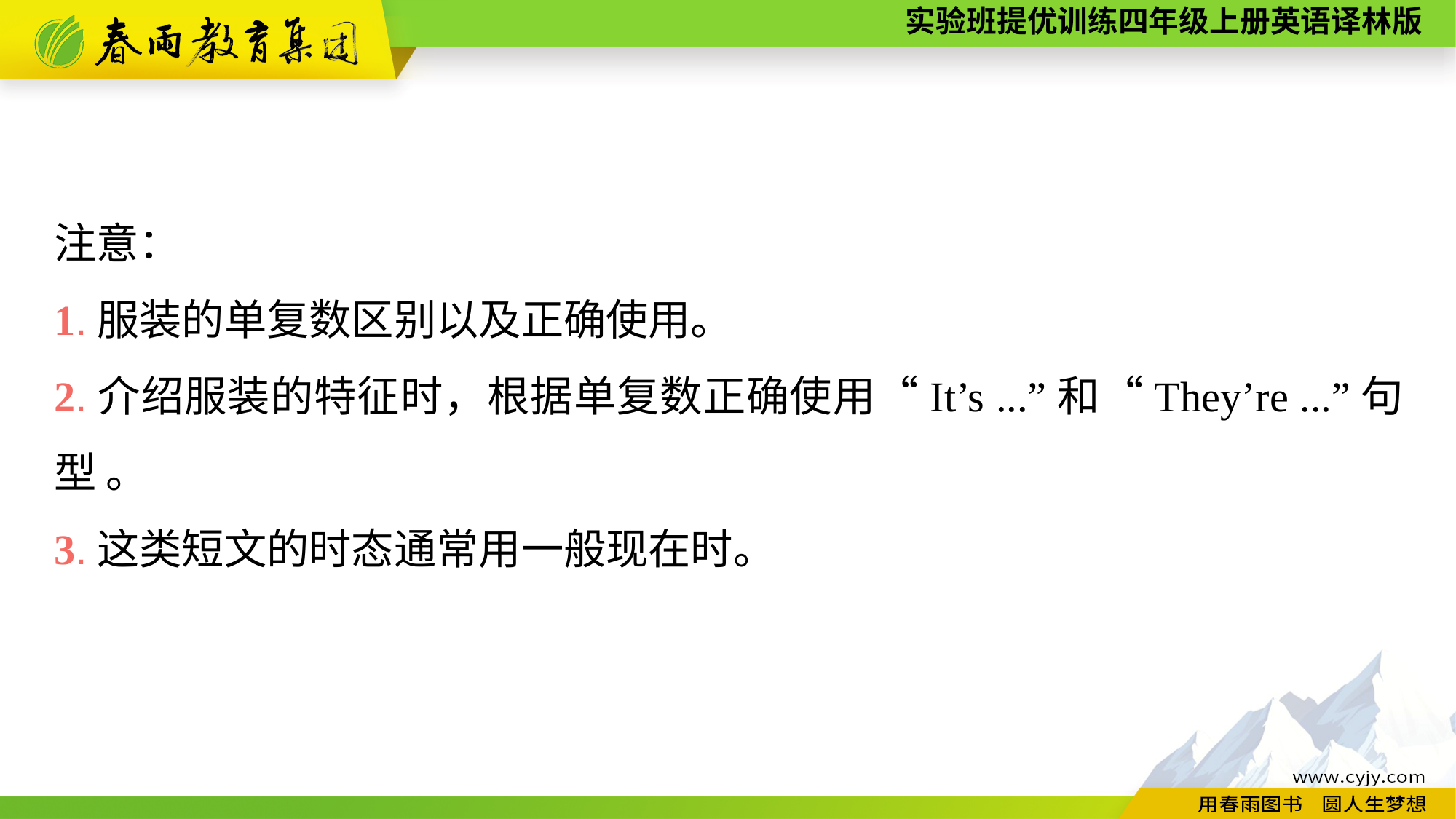

注意：
1.服装的单复数区别以及正确使用。
2.介绍服装的特征时，根据单复数正确使用“It’s ...”和“They’re ...”句 型 。
3.这类短文的时态通常用一般现在时。